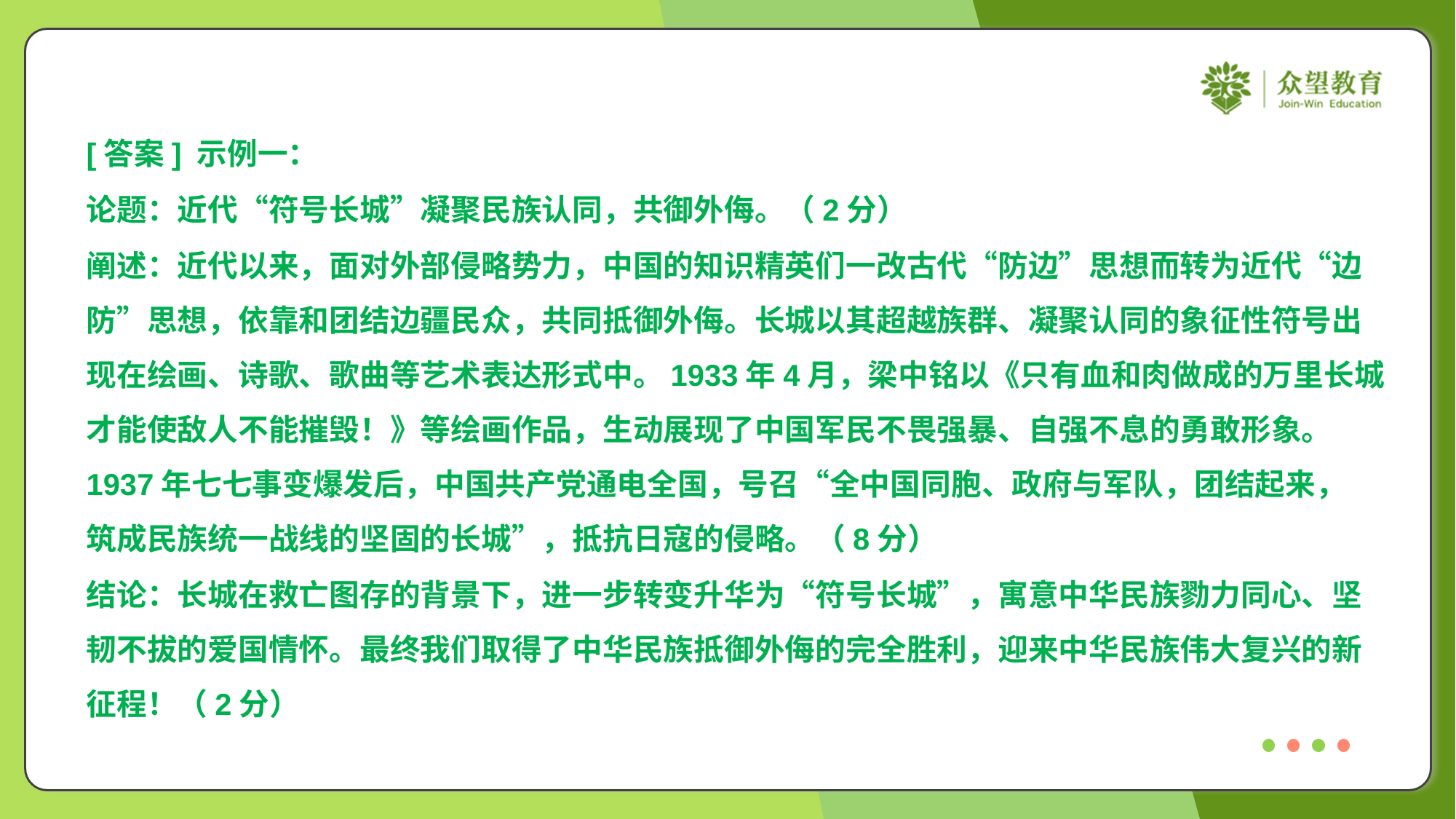

[答案] 示例一：
论题：近代“符号长城”凝聚民族认同，共御外侮。（2分）
阐述：近代以来，面对外部侵略势力，中国的知识精英们一改古代“防边”思想而转为近代“边
防”思想，依靠和团结边疆民众，共同抵御外侮。长城以其超越族群、凝聚认同的象征性符号出
现在绘画、诗歌、歌曲等艺术表达形式中。1933年4月，梁中铭以《只有血和肉做成的万里长城
才能使敌人不能摧毁！》等绘画作品，生动展现了中国军民不畏强暴、自强不息的勇敢形象。
1937年七七事变爆发后，中国共产党通电全国，号召“全中国同胞、政府与军队，团结起来，
筑成民族统一战线的坚固的长城”，抵抗日寇的侵略。（8分）
结论：长城在救亡图存的背景下，进一步转变升华为“符号长城”，寓意中华民族勠力同心、坚
韧不拔的爱国情怀。最终我们取得了中华民族抵御外侮的完全胜利，迎来中华民族伟大复兴的新
征程！（2分）